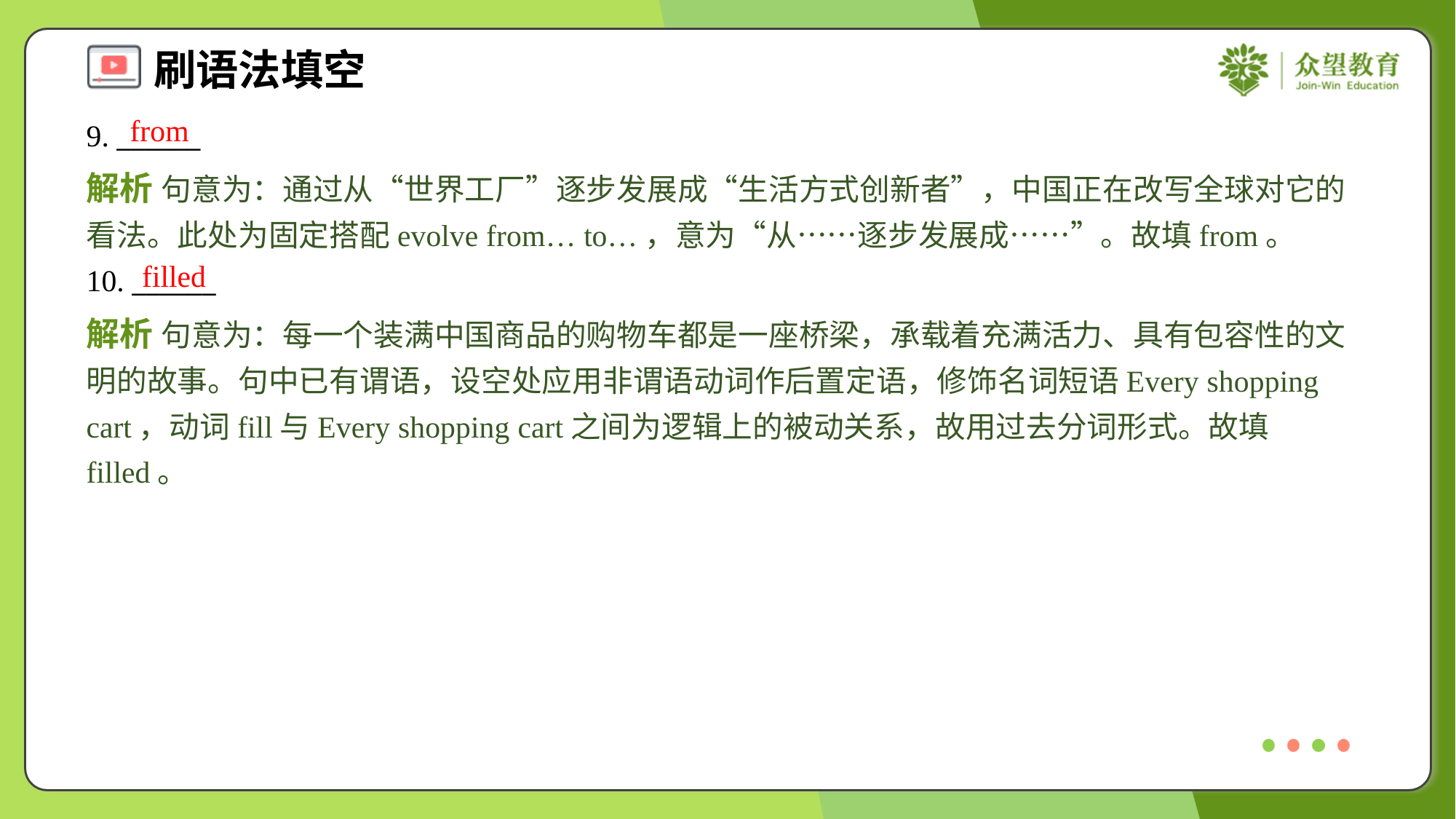

from
9. ______
解析 句意为：通过从“世界工厂”逐步发展成“生活方式创新者”，中国正在改写全球对它的看法。此处为固定搭配evolve from… to…，意为“从……逐步发展成……”。故填from。
filled
10. ______
解析 句意为：每一个装满中国商品的购物车都是一座桥梁，承载着充满活力、具有包容性的文明的故事。句中已有谓语，设空处应用非谓语动词作后置定语，修饰名词短语Every shopping cart，动词fill与Every shopping cart之间为逻辑上的被动关系，故用过去分词形式。故填filled。